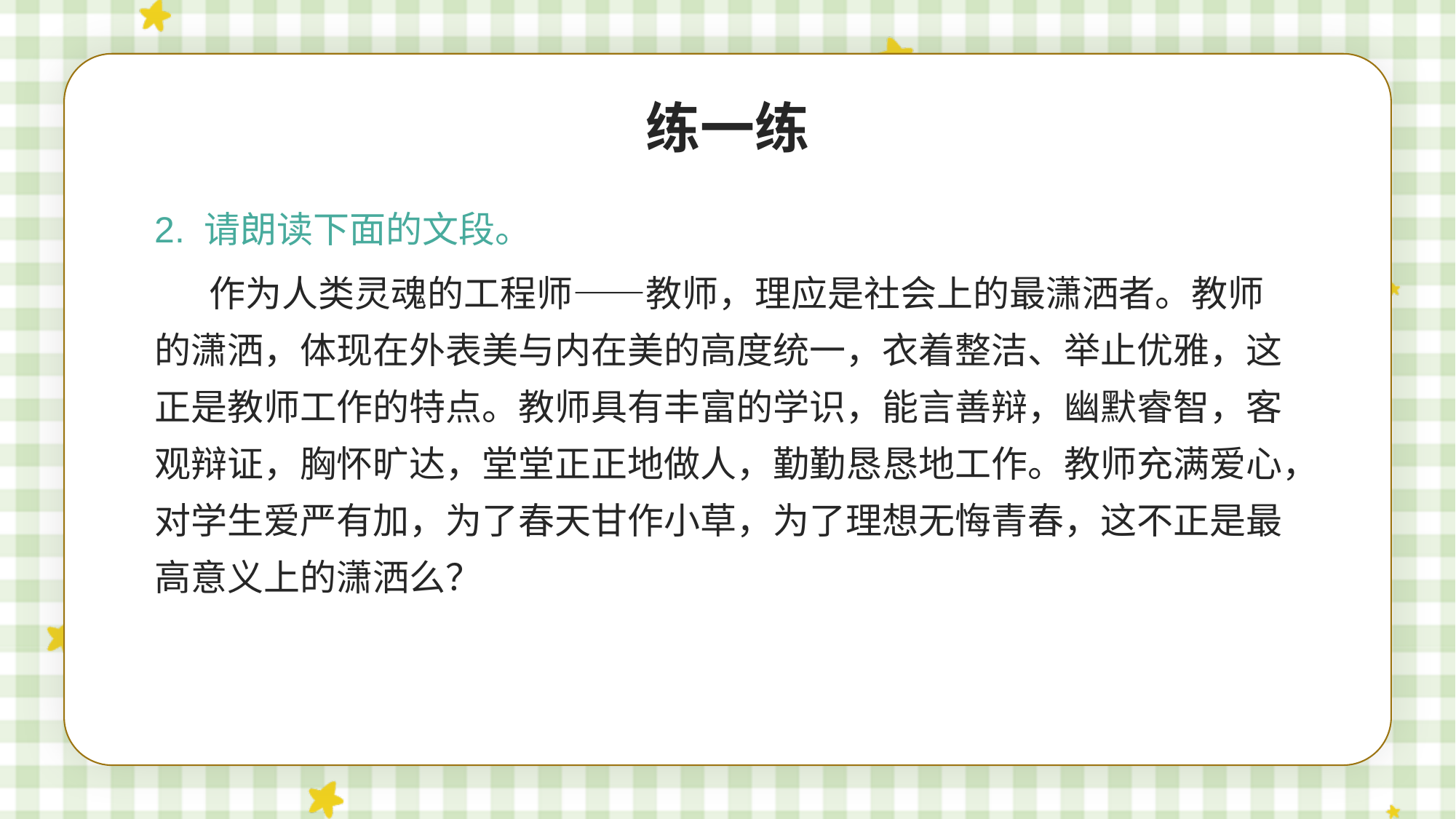

练一练
2. 请朗读下面的文段。
作为人类灵魂的工程师——教师，理应是社会上的最潇洒者。教师的潇洒，体现在外表美与内在美的高度统一，衣着整洁、举止优雅，这正是教师工作的特点。教师具有丰富的学识，能言善辩，幽默睿智，客观辩证，胸怀旷达，堂堂正正地做人，勤勤恳恳地工作。教师充满爱心，对学生爱严有加，为了春天甘作小草，为了理想无悔青春，这不正是最高意义上的潇洒么？